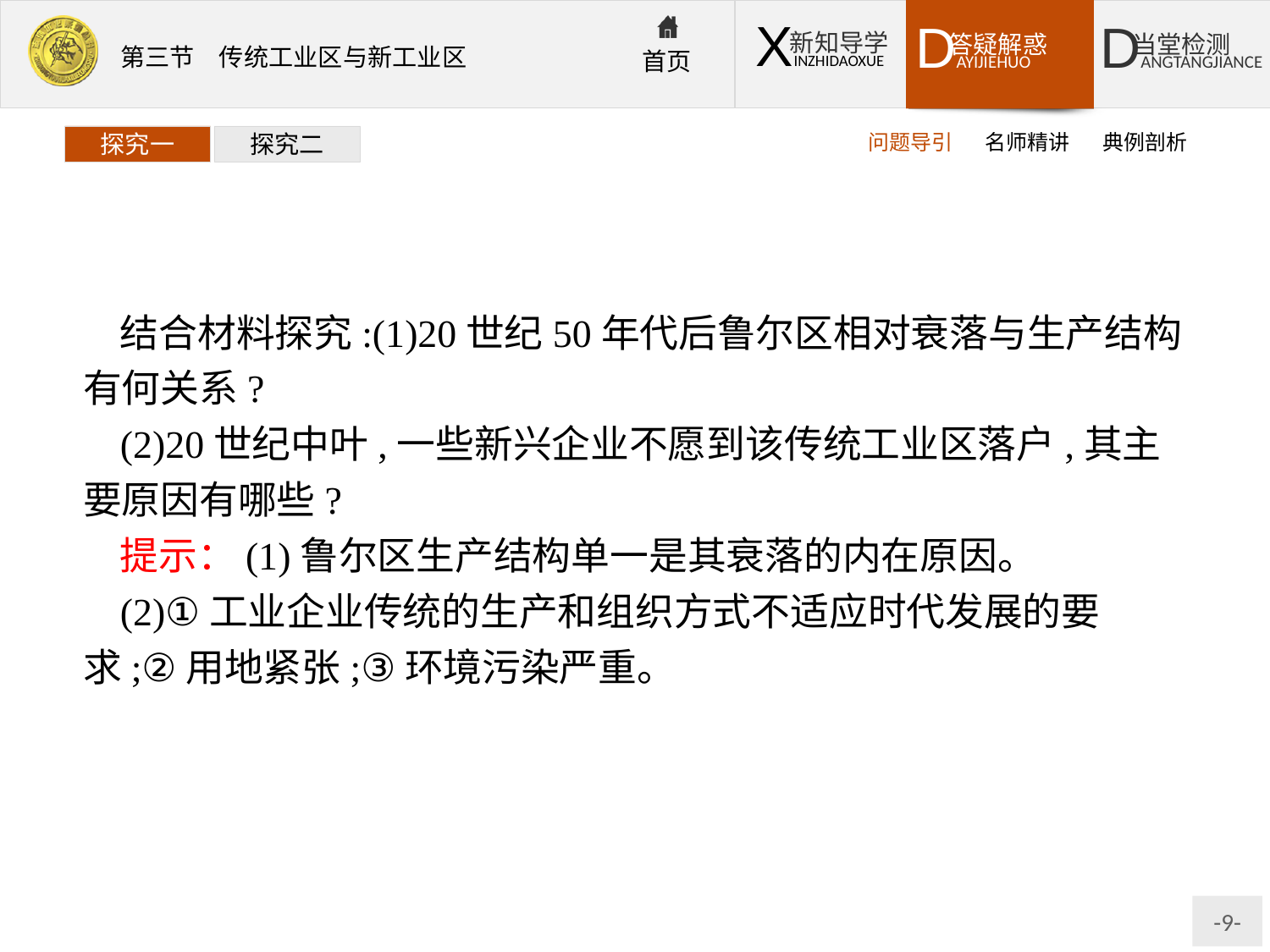

问题导引
名师精讲
典例剖析
探究一
探究二
结合材料探究:(1)20世纪50年代后鲁尔区相对衰落与生产结构有何关系?
(2)20世纪中叶,一些新兴企业不愿到该传统工业区落户,其主要原因有哪些?
提示：(1)鲁尔区生产结构单一是其衰落的内在原因。
(2)①工业企业传统的生产和组织方式不适应时代发展的要求;②用地紧张;③环境污染严重。